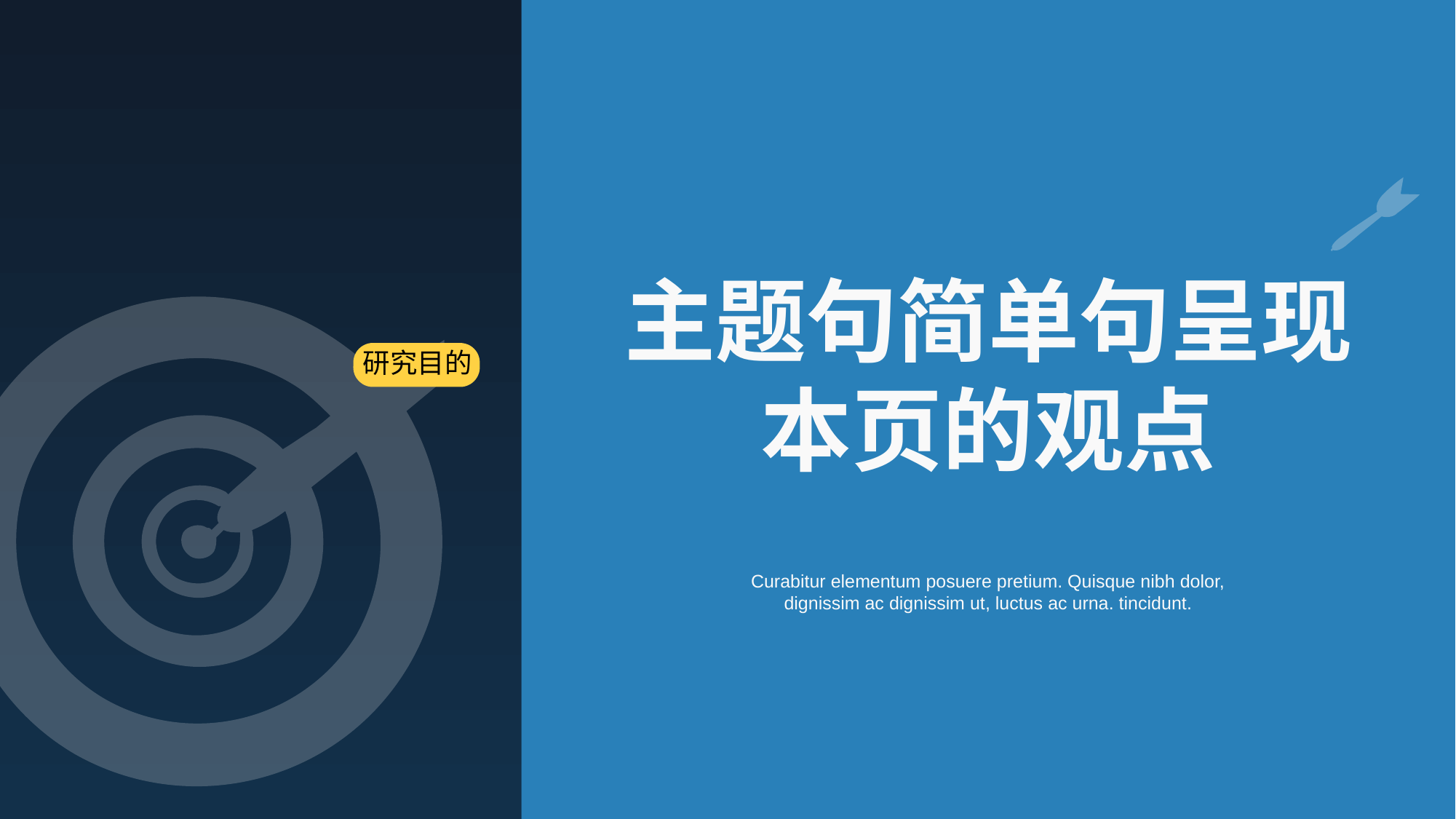

主题句简单句呈现本页的观点

研究目的

Curabitur elementum posuere pretium. Quisque nibh dolor, dignissim ac dignissim ut, luctus ac urna. tincidunt.